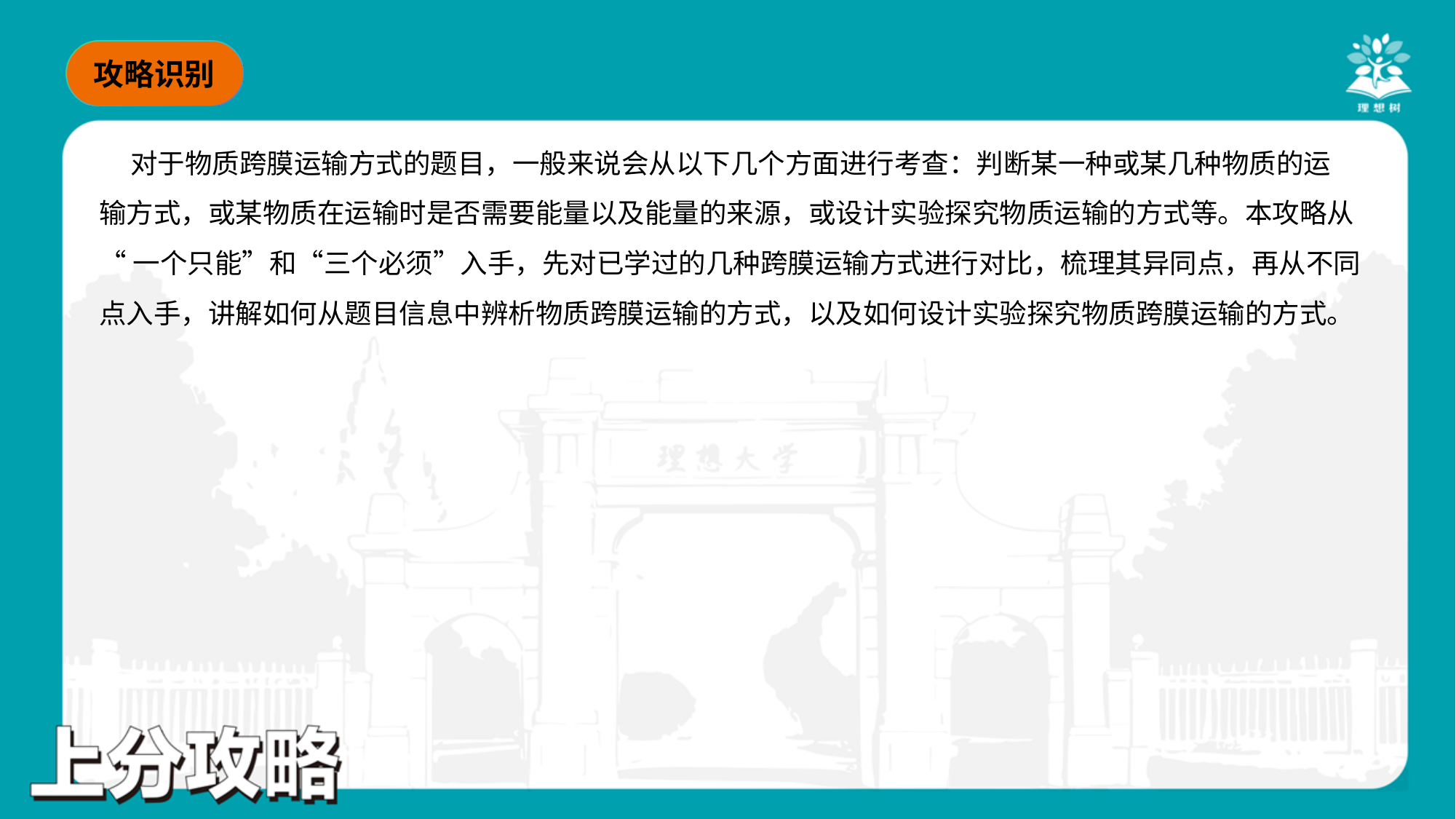

对于物质跨膜运输方式的题目，一般来说会从以下几个方面进行考查：判断某一种或某几种物质的运
输方式，或某物质在运输时是否需要能量以及能量的来源，或设计实验探究物质运输的方式等。本攻略从
“一个只能”和“三个必须”入手，先对已学过的几种跨膜运输方式进行对比，梳理其异同点，再从不同
点入手，讲解如何从题目信息中辨析物质跨膜运输的方式，以及如何设计实验探究物质跨膜运输的方式。